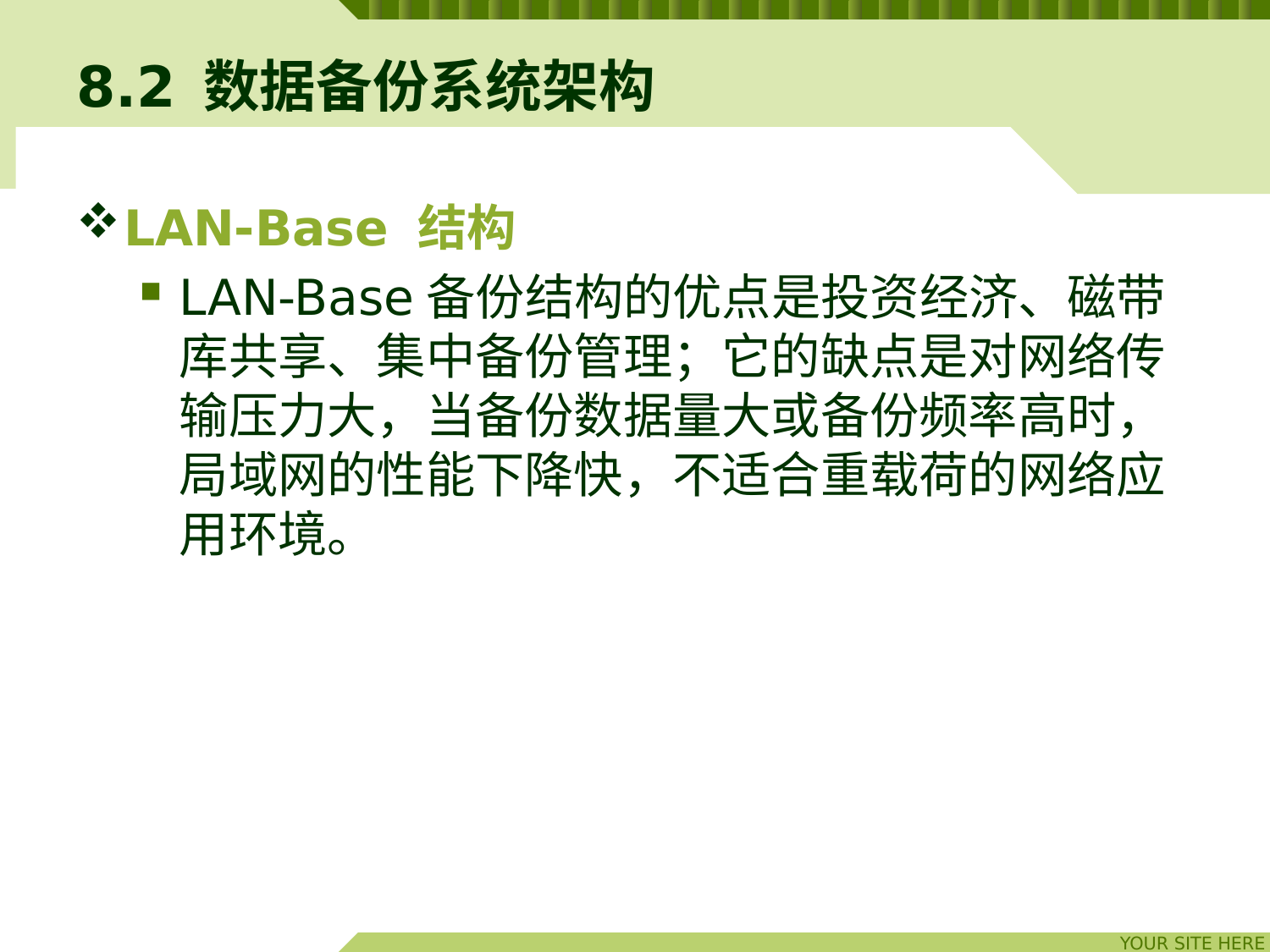

# 8.2	数据备份系统架构
LAN-Base 结构
LAN-Base备份结构的优点是投资经济、磁带库共享、集中备份管理；它的缺点是对网络传输压力大，当备份数据量大或备份频率高时，局域网的性能下降快，不适合重载荷的网络应用环境。